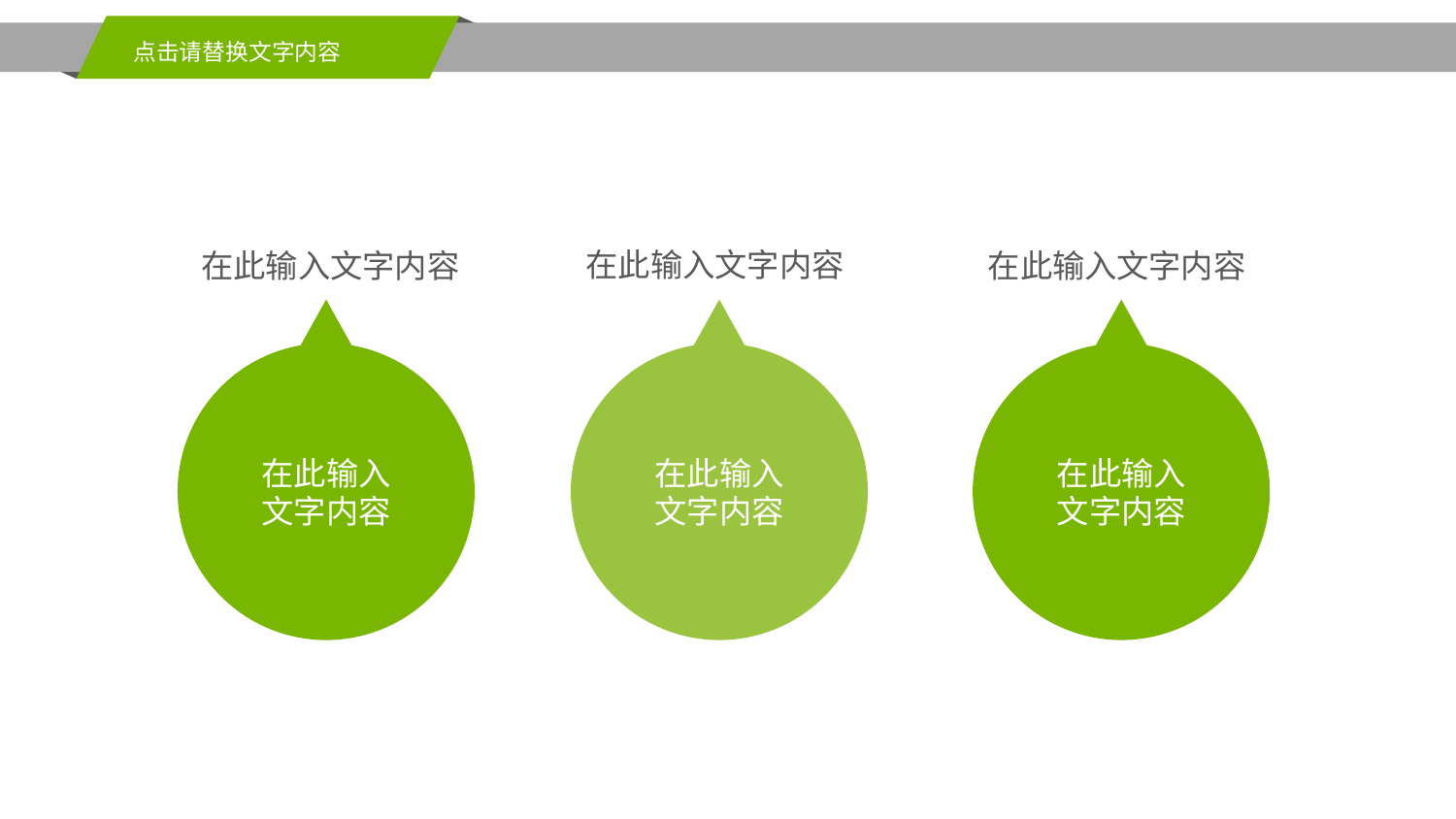

点击请替换文字内容
在此输入文字内容
在此输入文字内容
在此输入文字内容

在此输入
文字内容

在此输入
文字内容

在此输入
文字内容